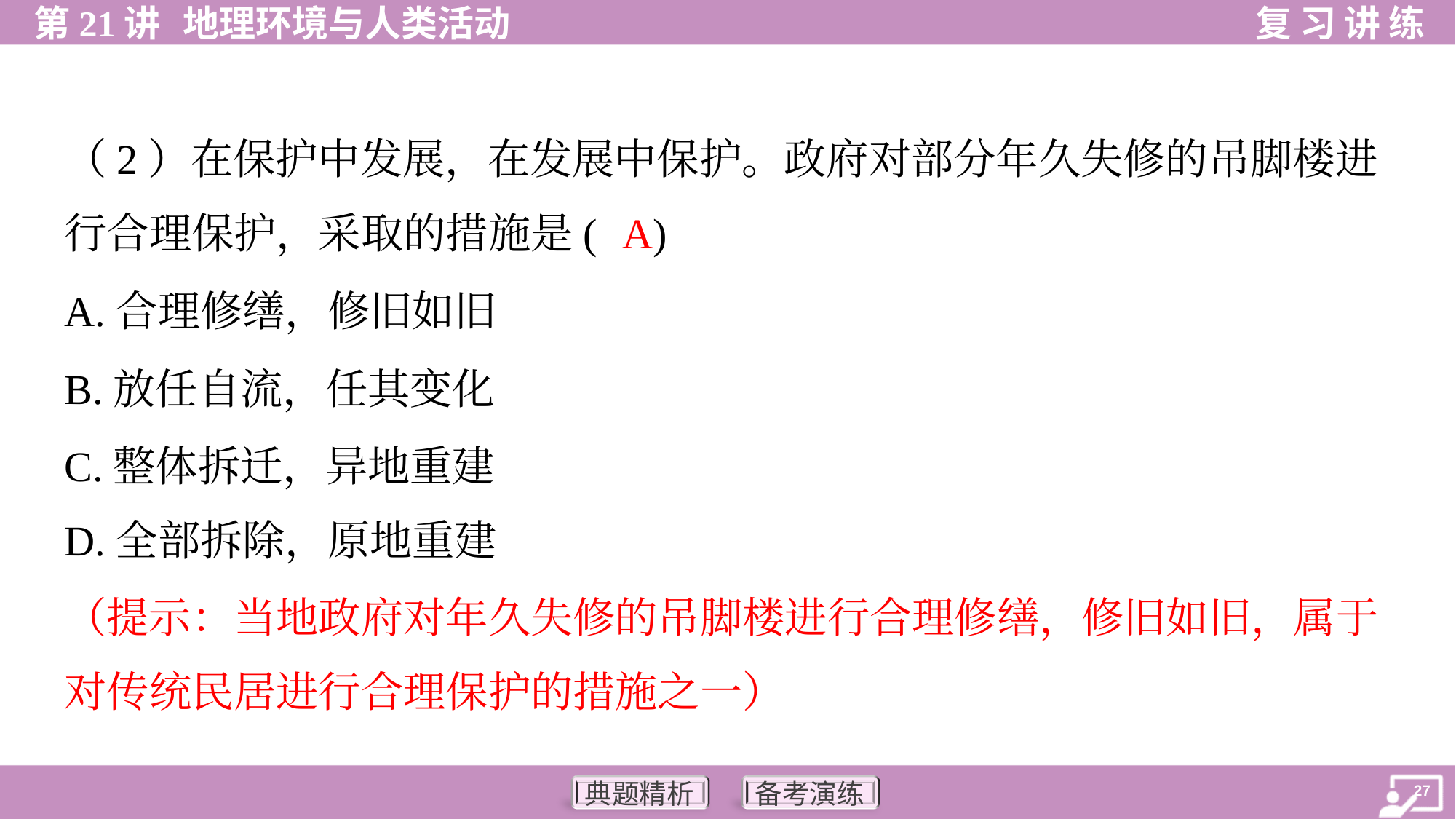

（2）在保护中发展，在发展中保护。政府对部分年久失修的吊脚楼进
行合理保护，采取的措施是(     )
A
A.合理修缮，修旧如旧
B.放任自流，任其变化
C.整体拆迁，异地重建
D.全部拆除，原地重建
（提示：当地政府对年久失修的吊脚楼进行合理修缮，修旧如旧，属于
对传统民居进行合理保护的措施之一）